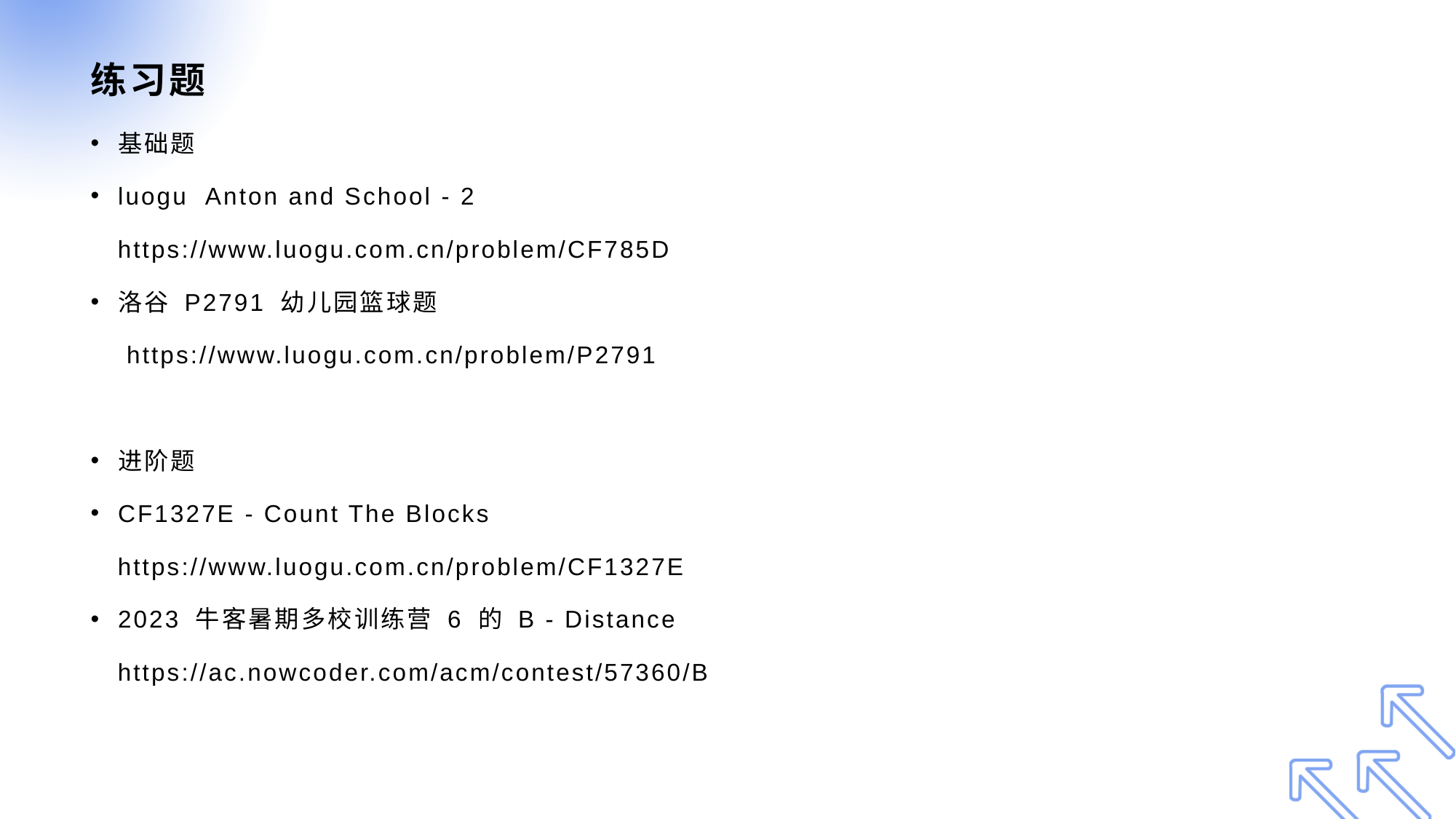

# 练习题
基础题
luogu  Anton and School - 2
   https://www.luogu.com.cn/problem/CF785D
洛谷 P2791 幼儿园篮球题
    https://www.luogu.com.cn/problem/P2791

进阶题
CF1327E - Count The Blocks
   https://www.luogu.com.cn/problem/CF1327E
2023 牛客暑期多校训练营 6 的 B - Distance
   https://ac.nowcoder.com/acm/contest/57360/B